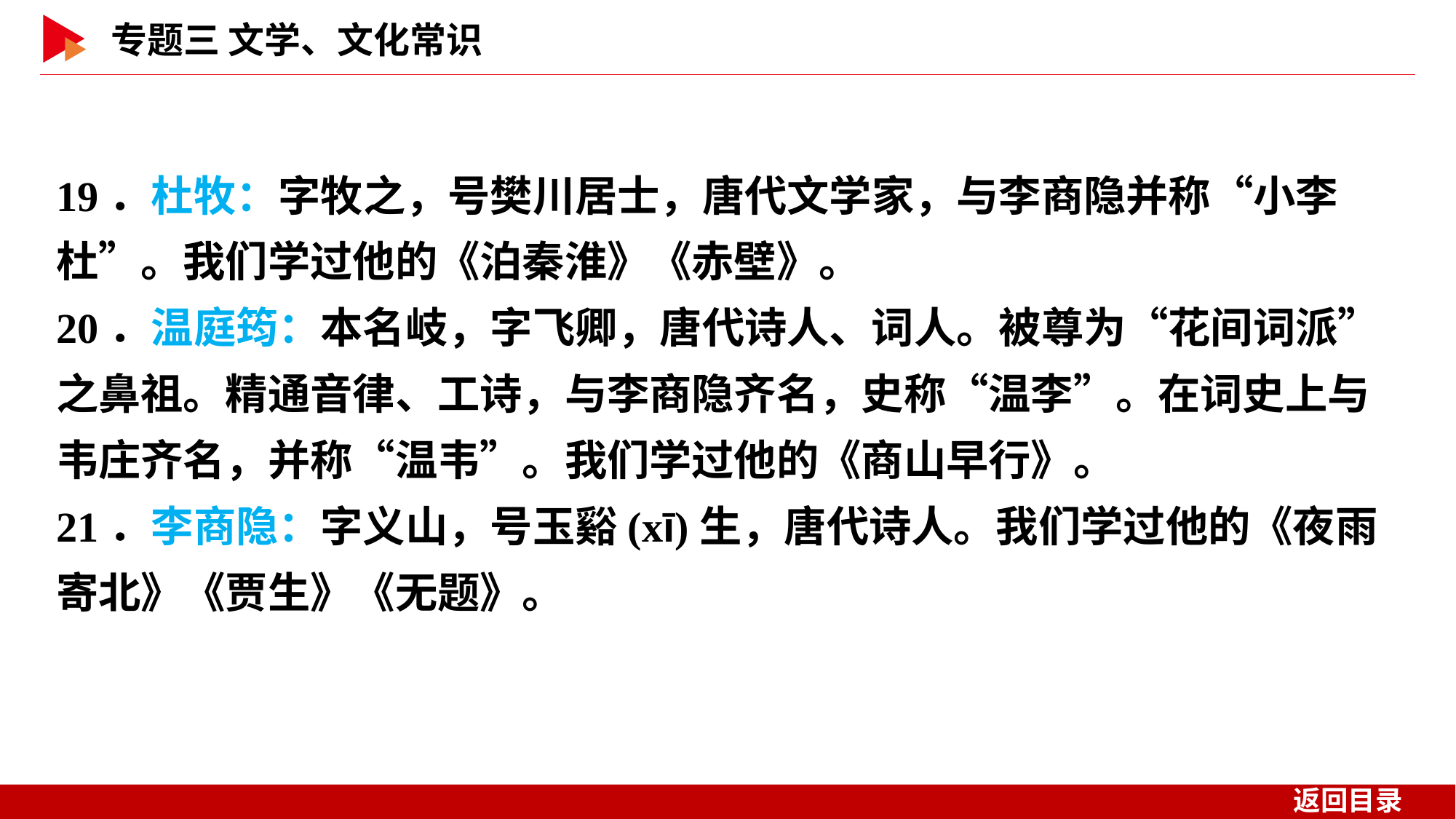

19．杜牧：字牧之，号樊川居士，唐代文学家，与李商隐并称“小李杜”。我们学过他的《泊秦淮》《赤壁》。
20．温庭筠：本名岐，字飞卿，唐代诗人、词人。被尊为“花间词派”之鼻祖。精通音律、工诗，与李商隐齐名，史称“温李”。在词史上与韦庄齐名，并称“温韦”。我们学过他的《商山早行》。
21．李商隐：字义山，号玉谿(xī)生，唐代诗人。我们学过他的《夜雨寄北》《贾生》《无题》。